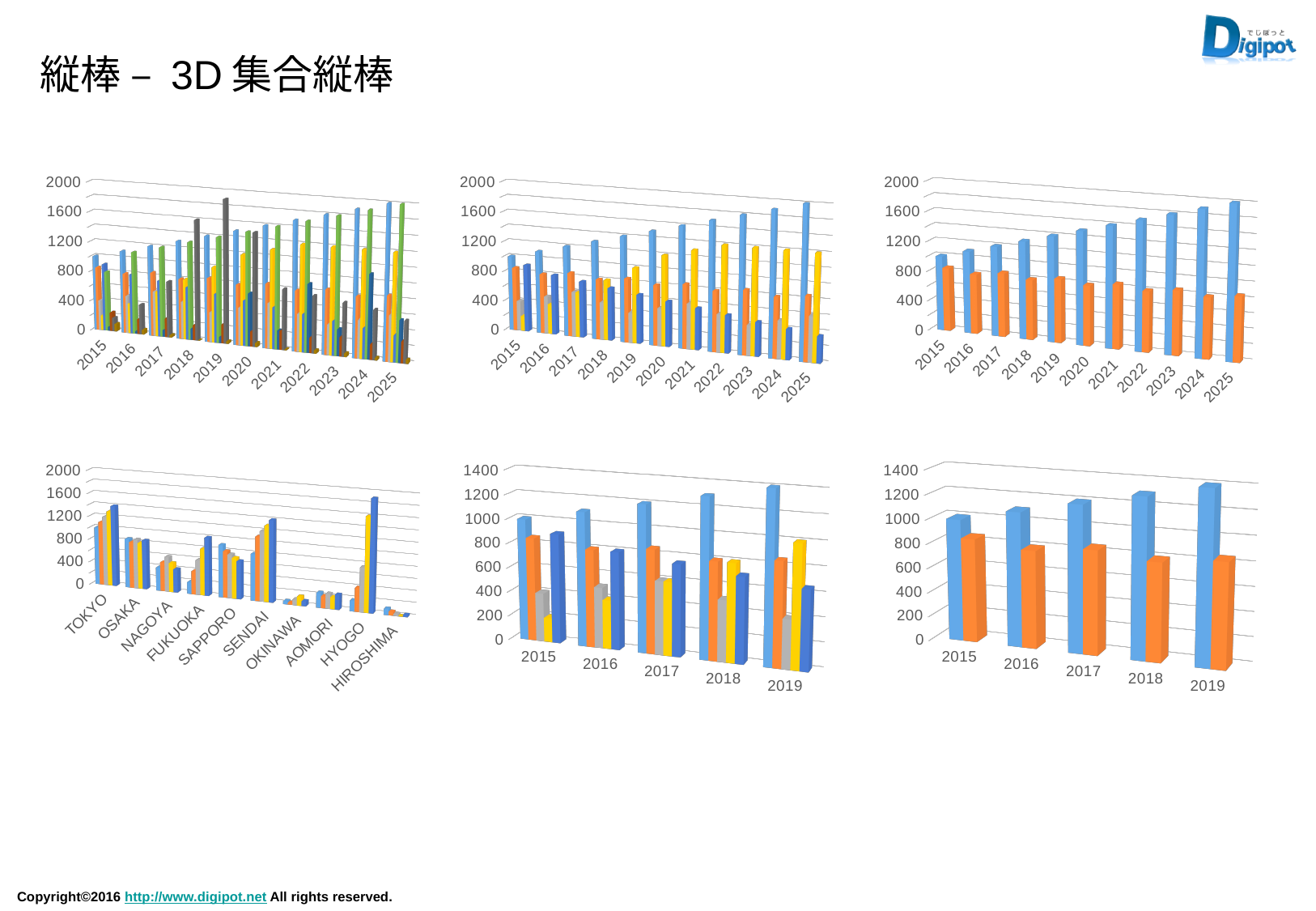

縦棒 – 3D集合縦棒

[unsupported chart]

[unsupported chart]

[unsupported chart]

[unsupported chart]

[unsupported chart]

[unsupported chart]